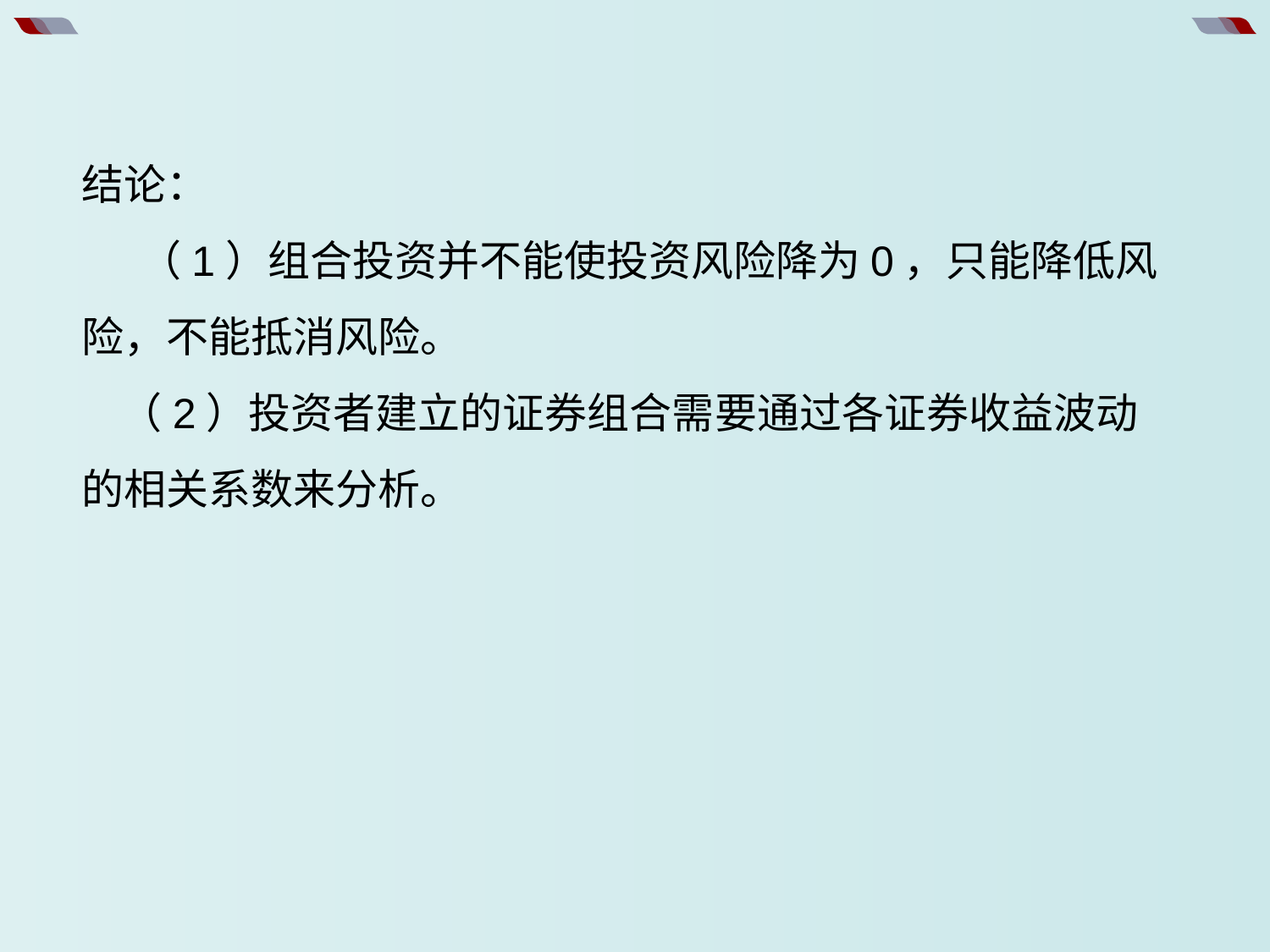

结论：
     （1）组合投资并不能使投资风险降为0，只能降低风险，不能抵消风险。
   （2）投资者建立的证券组合需要通过各证券收益波动的相关系数来分析。